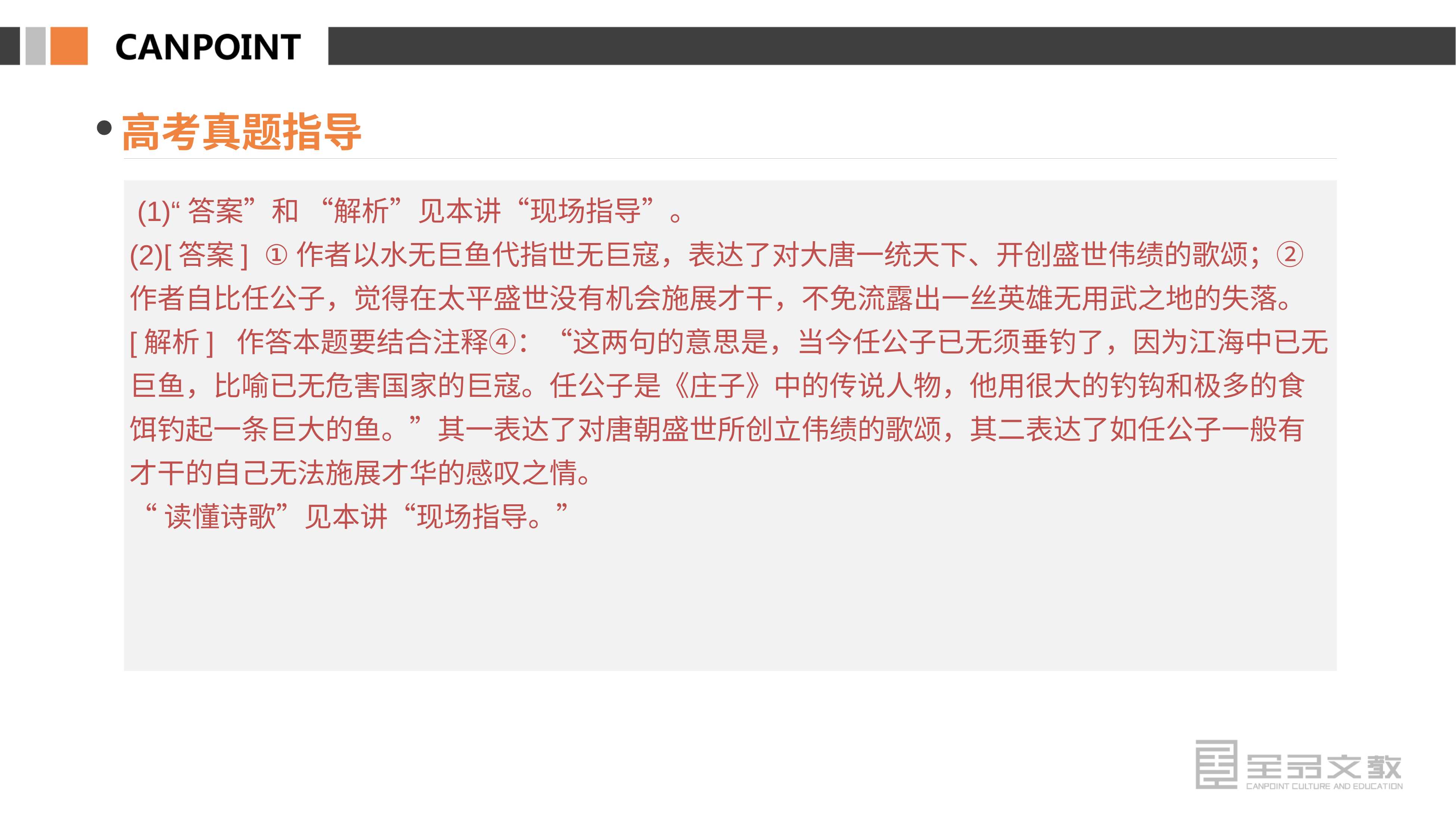

高考真题指导

 (1)“答案”和 “解析”见本讲“现场指导”。
(2)[答案]  ①作者以水无巨鱼代指世无巨寇，表达了对大唐一统天下、开创盛世伟绩的歌颂；②作者自比任公子，觉得在太平盛世没有机会施展才干，不免流露出一丝英雄无用武之地的失落。
[解析]  作答本题要结合注释④：“这两句的意思是，当今任公子已无须垂钓了，因为江海中已无巨鱼，比喻已无危害国家的巨寇。任公子是《庄子》中的传说人物，他用很大的钓钩和极多的食饵钓起一条巨大的鱼。”其一表达了对唐朝盛世所创立伟绩的歌颂，其二表达了如任公子一般有才干的自己无法施展才华的感叹之情。
“读懂诗歌”见本讲“现场指导。”